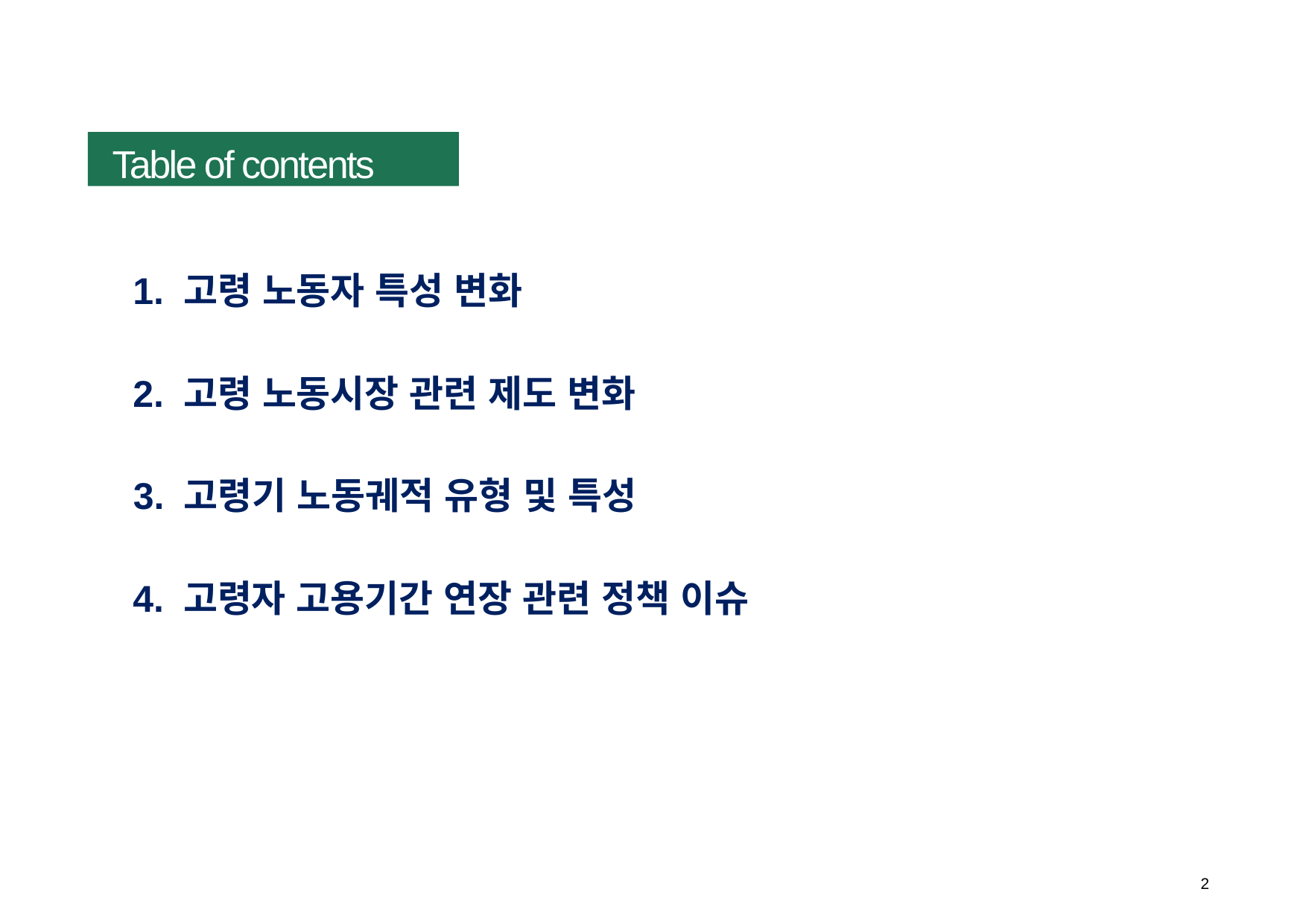

Table of contents
# 1. 고령 노동자 특성 변화
2. 고령 노동시장 관련 제도 변화
3. 고령기 노동궤적 유형 및 특성
4. 고령자 고용기간 연장 관련 정책 이슈
2